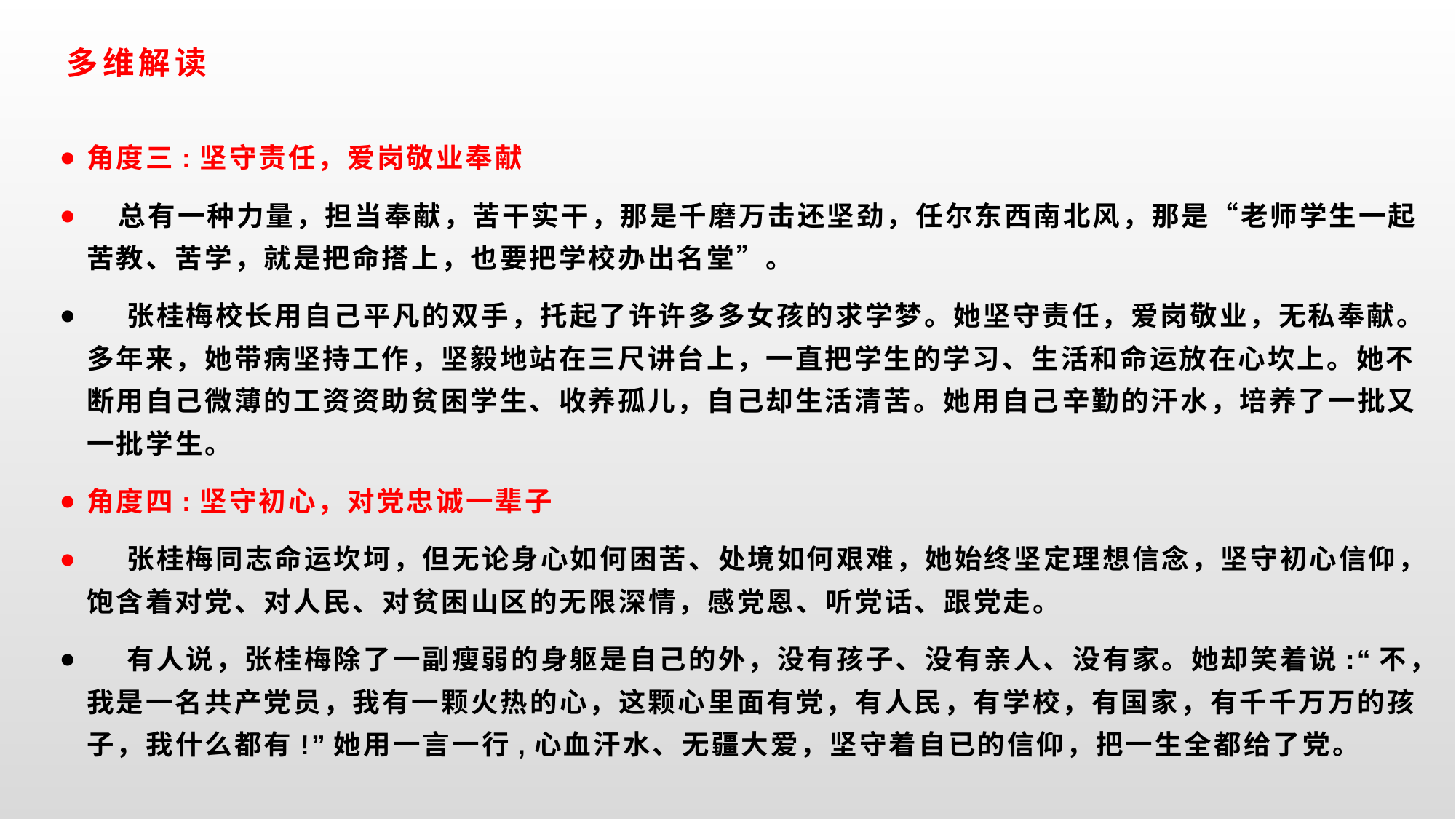

# 多维解读
角度三:坚守责任，爱岗敬业奉献
   总有一种力量，担当奉献，苦干实干，那是千磨万击还坚劲，任尔东西南北风，那是“老师学生一起苦教、苦学，就是把命搭上，也要把学校办出名堂”。
    张桂梅校长用自己平凡的双手，托起了许许多多女孩的求学梦。她坚守责任，爱岗敬业，无私奉献。多年来，她带病坚持工作，坚毅地站在三尺讲台上，一直把学生的学习、生活和命运放在心坎上。她不断用自己微薄的工资资助贫困学生、收养孤儿，自己却生活清苦。她用自己辛勤的汗水，培养了一批又一批学生。
角度四:坚守初心，对党忠诚一辈子
    张桂梅同志命运坎坷，但无论身心如何困苦、处境如何艰难，她始终坚定理想信念，坚守初心信仰，饱含着对党、对人民、对贫困山区的无限深情，感党恩、听党话、跟党走。
    有人说，张桂梅除了一副瘦弱的身躯是自己的外，没有孩子、没有亲人、没有家。她却笑着说:“不，我是一名共产党员，我有一颗火热的心，这颗心里面有党，有人民，有学校，有国家，有千千万万的孩子，我什么都有!”她用一言一行,心血汗水、无疆大爱，坚守着自已的信仰，把一生全都给了党。